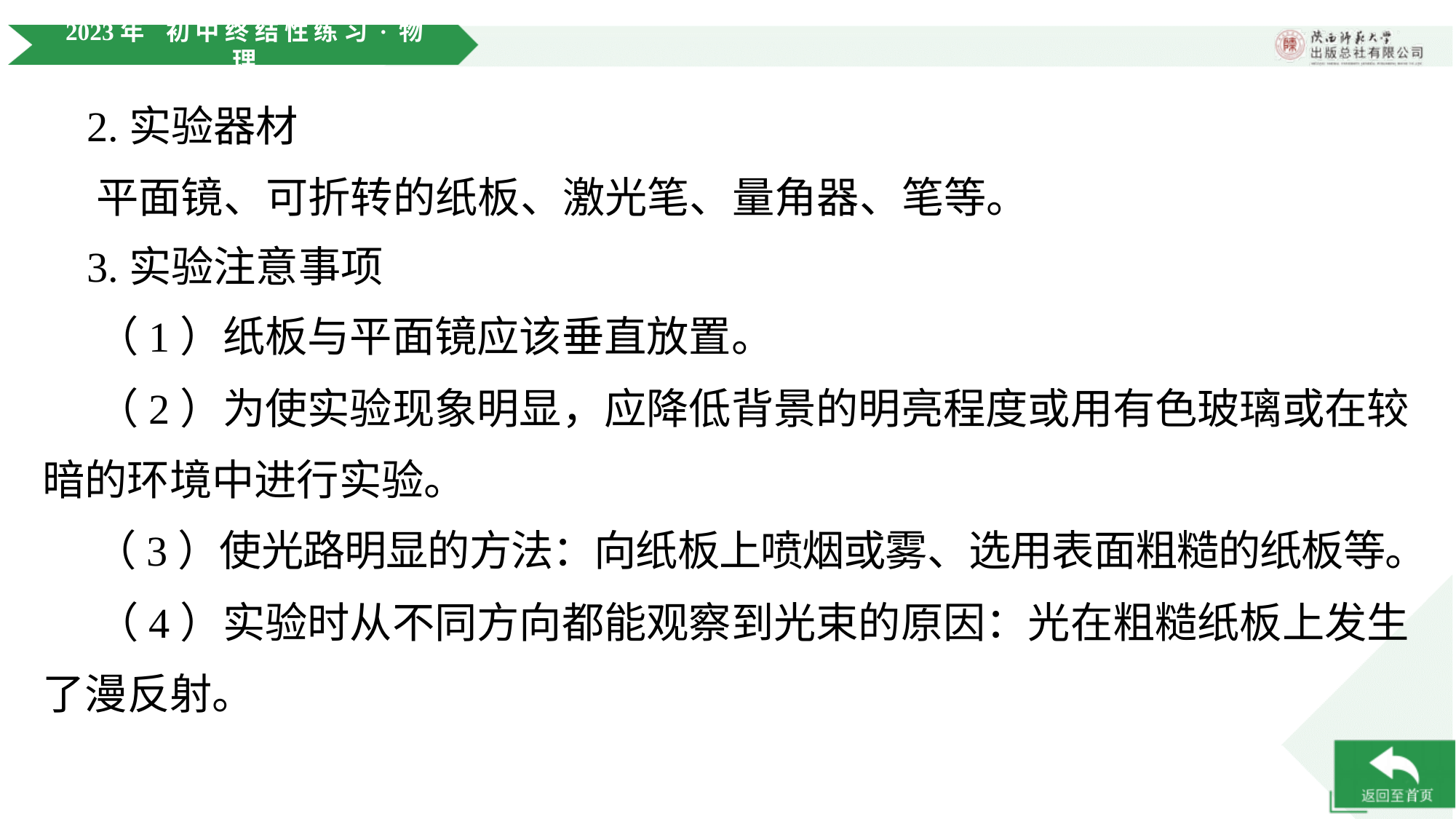

2.实验器材
    平面镜、可折转的纸板、激光笔、量角器、笔等。
    3.实验注意事项
    （1）纸板与平面镜应该垂直放置。
    （2）为使实验现象明显，应降低背景的明亮程度或用有色玻璃或在较暗的环境中进行实验。
    （3）使光路明显的方法：向纸板上喷烟或雾、选用表面粗糙的纸板等。
    （4）实验时从不同方向都能观察到光束的原因：光在粗糙纸板上发生了漫反射。